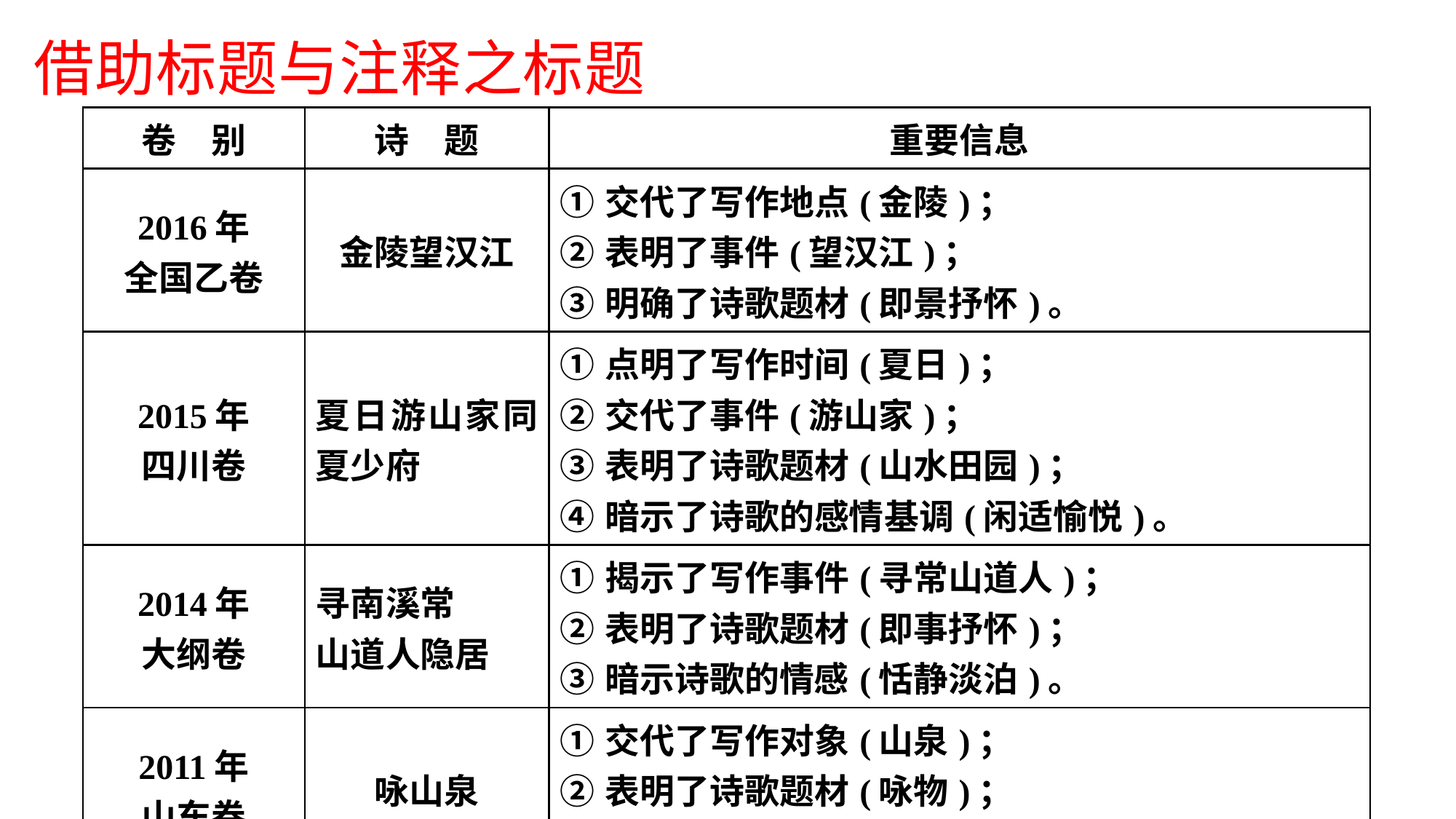

借助标题与注释之标题
| 卷　别 | 诗　题 | 重要信息 |
| --- | --- | --- |
| 2016年 全国乙卷 | 金陵望汉江 | ①交代了写作地点(金陵)； ②表明了事件(望汉江)； ③明确了诗歌题材(即景抒怀)。 |
| 2015年 四川卷 | 夏日游山家同夏少府 | ①点明了写作时间(夏日)； ②交代了事件(游山家)； ③表明了诗歌题材(山水田园)； ④暗示了诗歌的感情基调(闲适愉悦)。 |
| 2014年 大纲卷 | 寻南溪常 山道人隐居 | ①揭示了写作事件(寻常山道人)； ②表明了诗歌题材(即事抒怀)； ③暗示诗歌的情感(恬静淡泊)。 |
| 2011年 山东卷 | 咏山泉 | ①交代了写作对象(山泉)； ②表明了诗歌题材(咏物)； ③暗示了表达技巧(托物言志)。 |